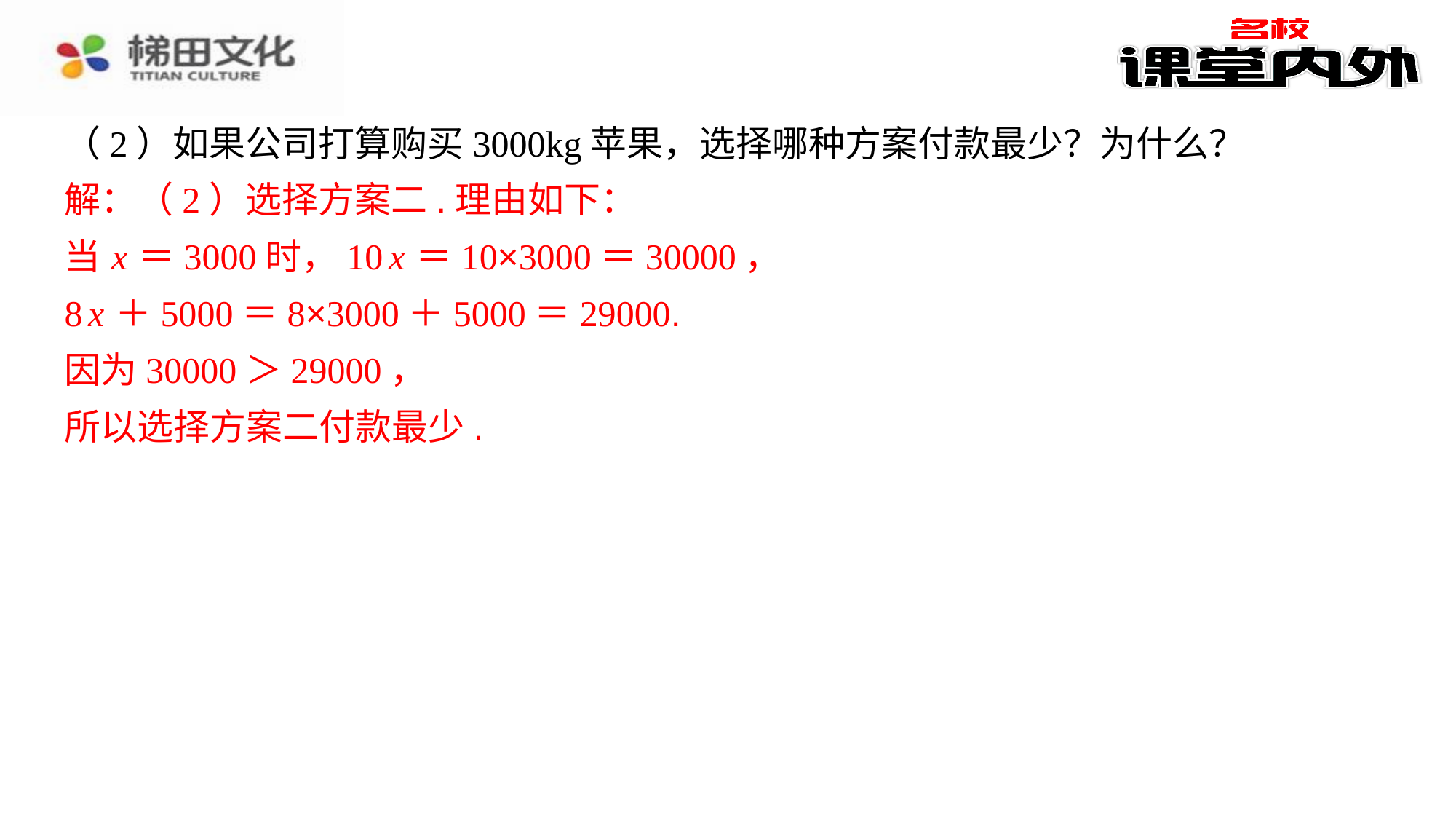

（2）如果公司打算购买3000kg苹果，选择哪种方案付款最少？为什么？
解：（2）选择方案二.理由如下：
当 x ＝3000时，10 x ＝10×3000＝30000，
8 x ＋5000＝8×3000＋5000＝29000.
因为30000＞29000，
所以选择方案二付款最少.
解：（2）选择方案二.理由如下：
当 x ＝3000时，10 x ＝10×3000＝30000，
8 x ＋5000＝8×3000＋5000＝29000.
因为30000＞29000，
所以选择方案二付款最少.